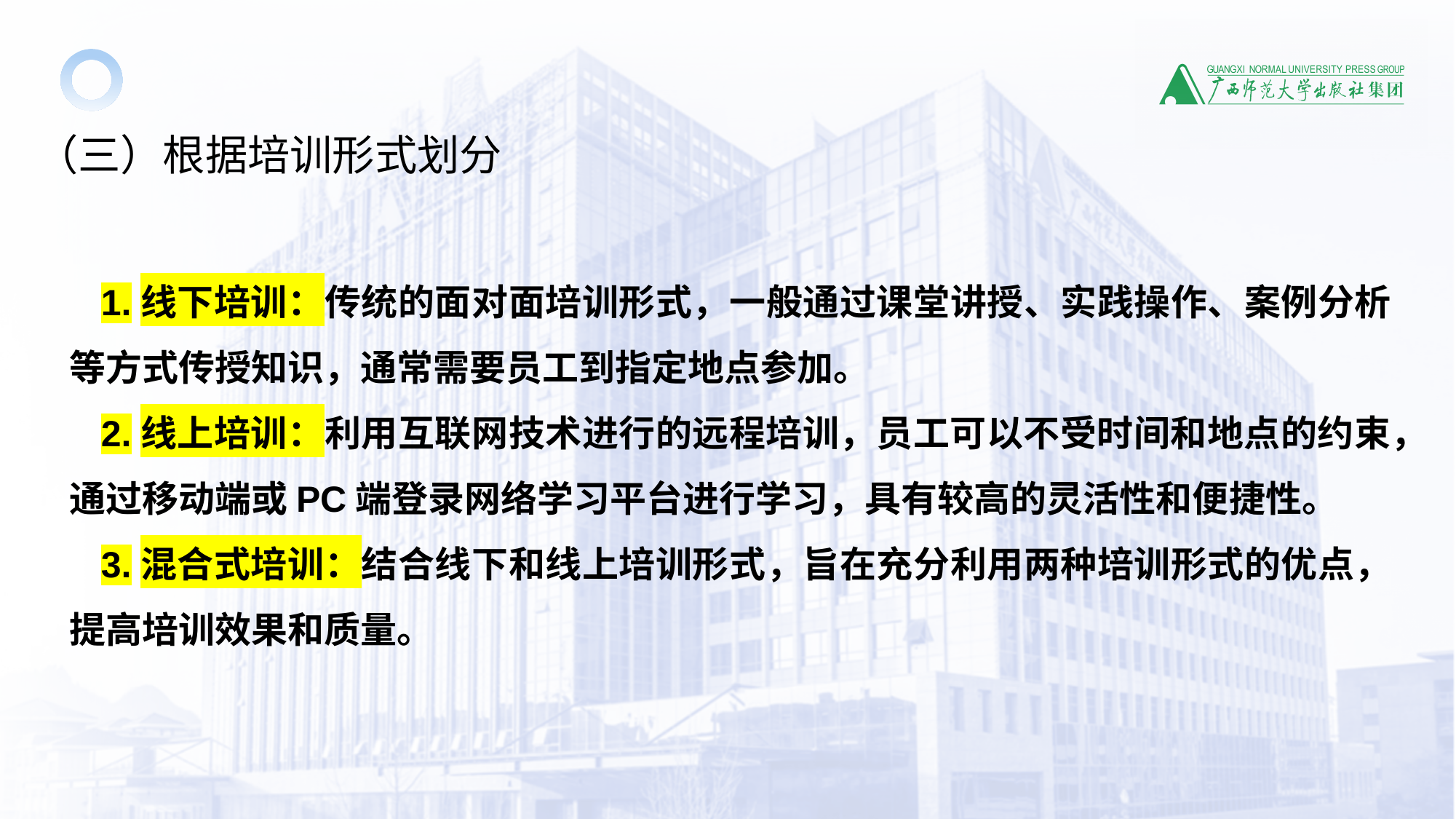

（三）根据培训形式划分
1.线下培训：传统的面对面培训形式，一般通过课堂讲授、实践操作、案例分析等方式传授知识，通常需要员工到指定地点参加。
2.线上培训：利用互联网技术进行的远程培训，员工可以不受时间和地点的约束，通过移动端或PC端登录网络学习平台进行学习，具有较高的灵活性和便捷性。
3.混合式培训：结合线下和线上培训形式，旨在充分利用两种培训形式的优点，提高培训效果和质量。